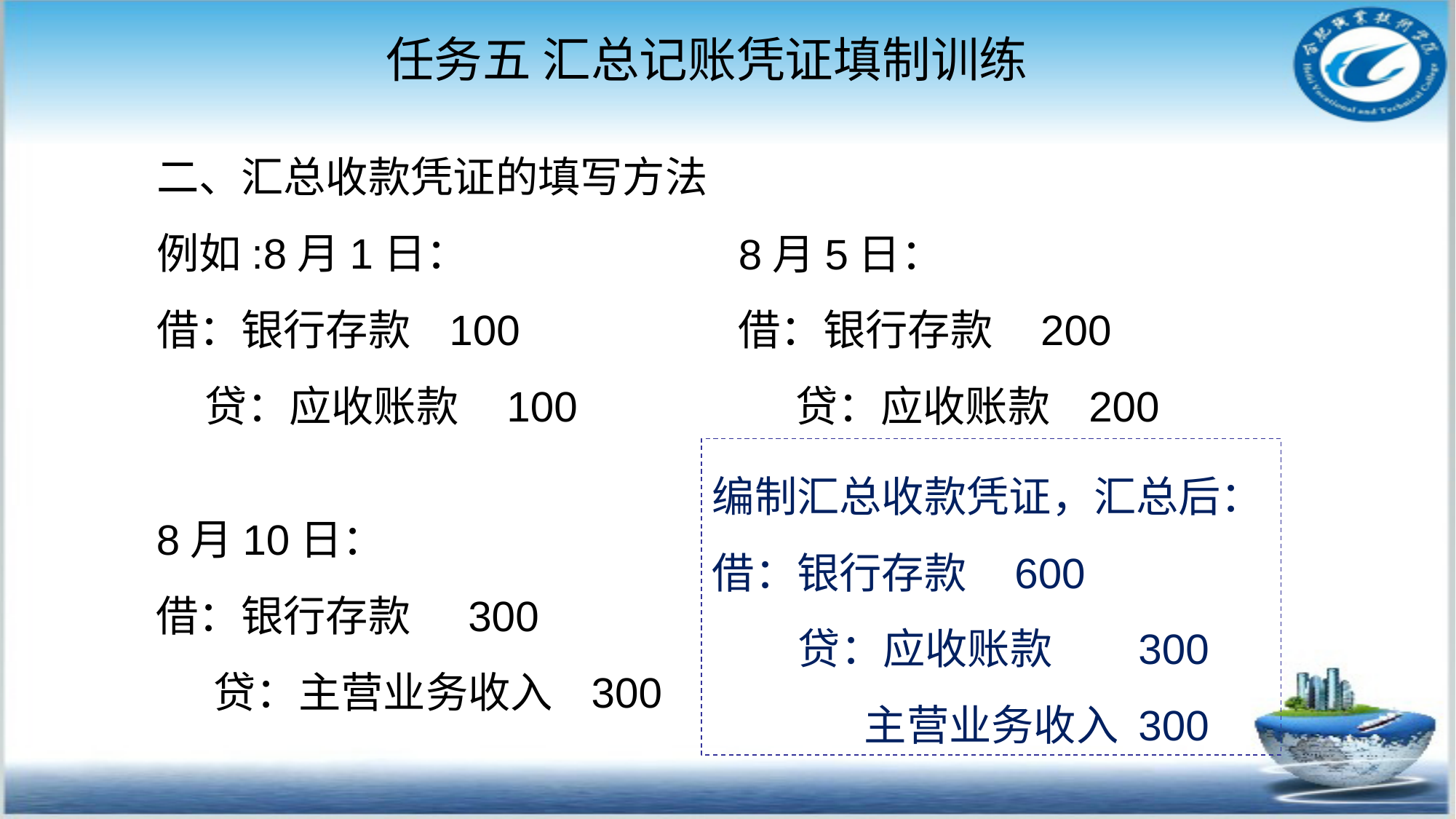

任务五 汇总记账凭证填制训练
二、汇总收款凭证的填写方法
例如:8月1日：
借：银行存款   100
    贷：应收账款    100

8月5日：
借：银行存款    200
     贷：应收账款   200
编制汇总收款凭证，汇总后：
借：银行存款    600
        贷：应收账款        300
               主营业务收入 300
8月10日：
借：银行存款     300
     贷：主营业务收入   300